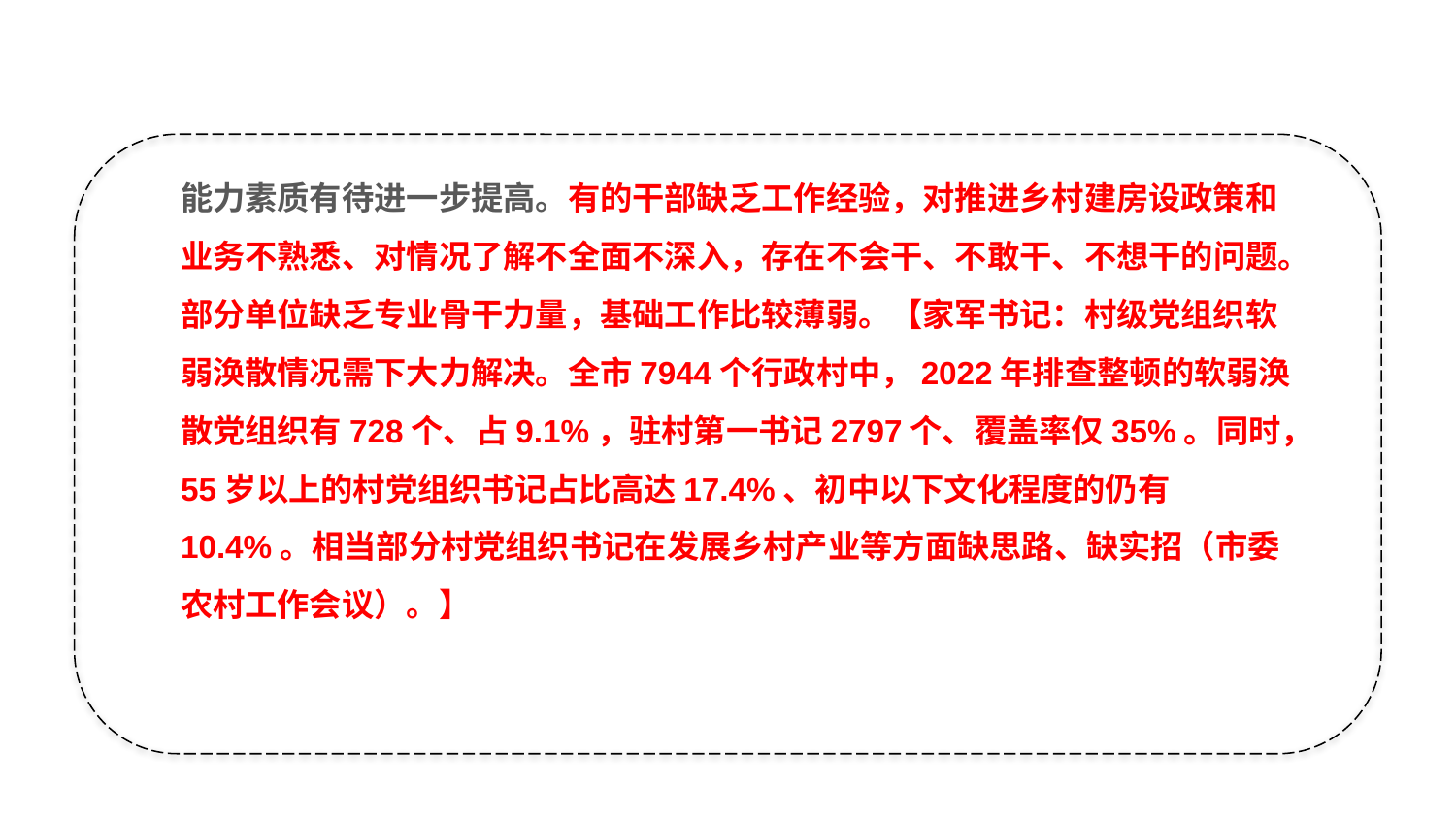

能力素质有待进一步提高。有的干部缺乏工作经验，对推进乡村建房设政策和业务不熟悉、对情况了解不全面不深入，存在不会干、不敢干、不想干的问题。部分单位缺乏专业骨干力量，基础工作比较薄弱。【家军书记：村级党组织软弱涣散情况需下大力解决。全市7944个行政村中，2022年排查整顿的软弱涣散党组织有728个、占9.1%，驻村第一书记2797个、覆盖率仅35%。同时，55岁以上的村党组织书记占比高达17.4%、初中以下文化程度的仍有10.4%。相当部分村党组织书记在发展乡村产业等方面缺思路、缺实招（市委农村工作会议）。】